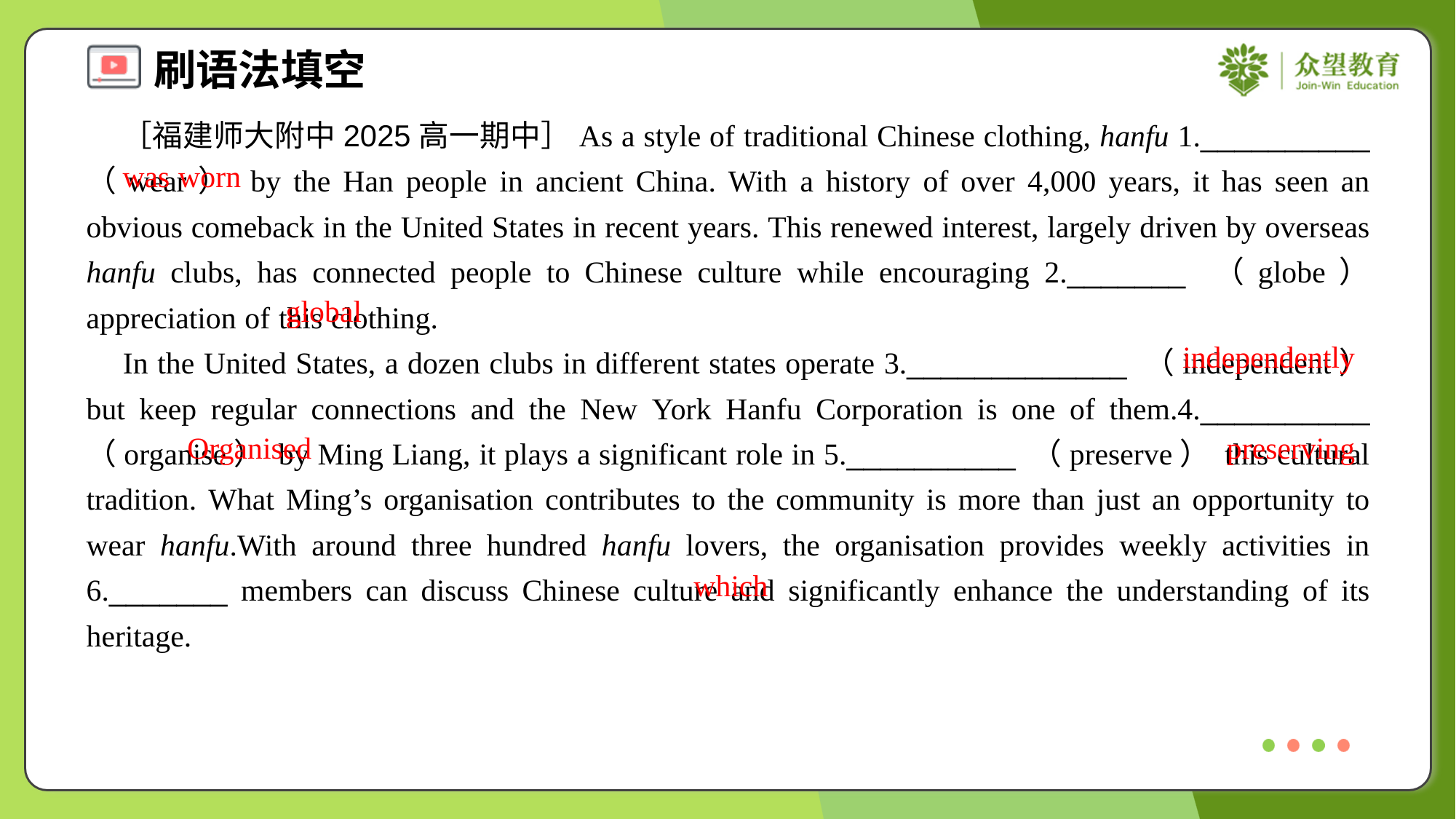

［福建师大附中2025高一期中］As a style of traditional Chinese clothing, hanfu 1.__________ （wear） by the Han people in ancient China. With a history of over 4,000 years, it has seen an obvious comeback in the United States in recent years. This renewed interest, largely driven by overseas hanfu clubs, has connected people to Chinese culture while encouraging 2._______ （globe） appreciation of this clothing.
    In the United States, a dozen clubs in different states operate 3._____________ （independent） but keep regular connections and the New York Hanfu Corporation is one of them.4.__________ （organise） by Ming Liang, it plays a significant role in 5.__________ （preserve） this cultural tradition. What Ming’s organisation contributes to the community is more than just an opportunity to wear hanfu.With around three hundred hanfu lovers, the organisation provides weekly activities in 6._______ members can discuss Chinese culture and significantly enhance the understanding of its heritage.
was worn
global
independently
Organised
preserving
which